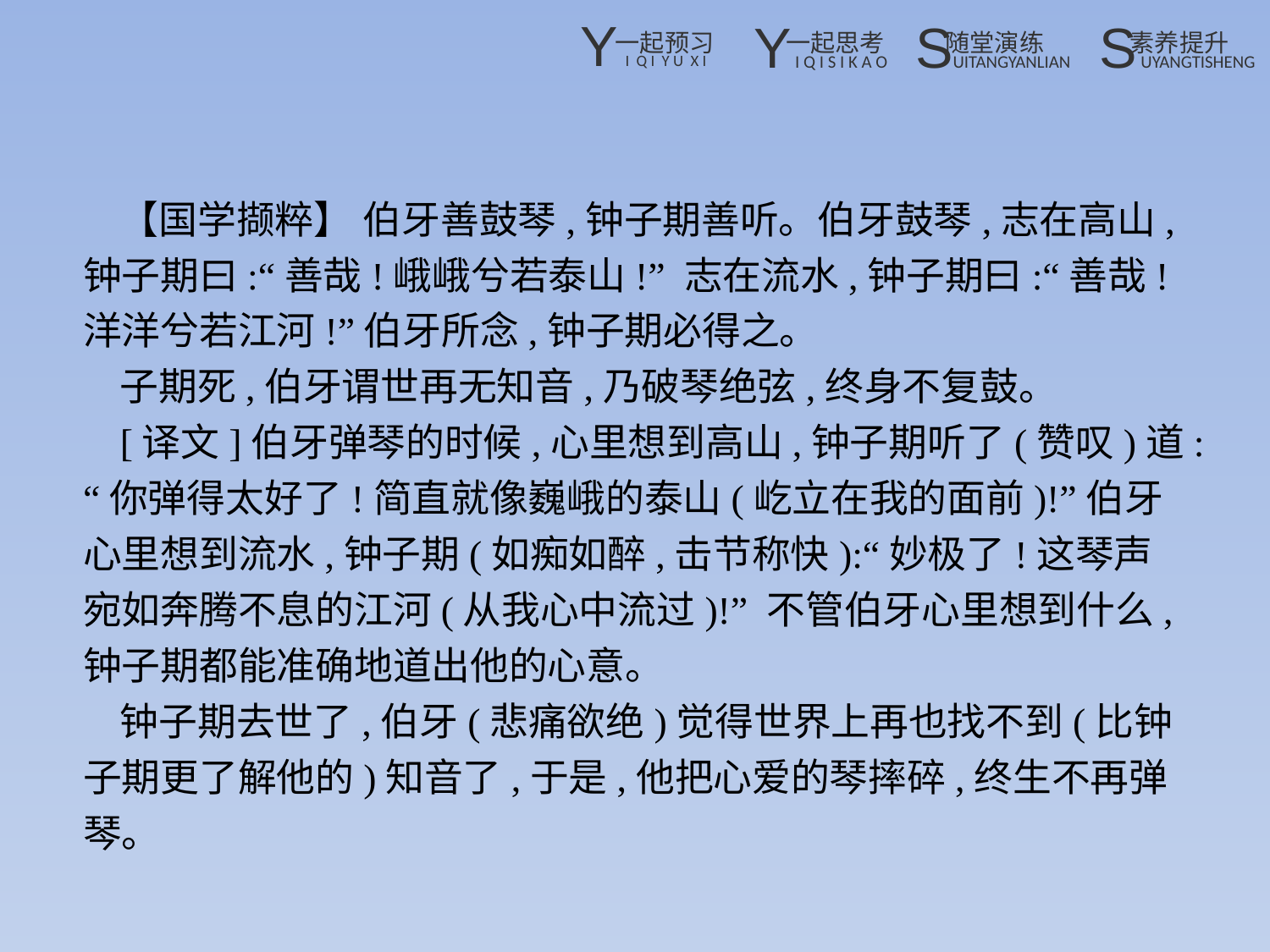

【国学撷粹】 伯牙善鼓琴,钟子期善听。伯牙鼓琴,志在高山,钟子期曰:“善哉!峨峨兮若泰山!” 志在流水,钟子期曰:“善哉!洋洋兮若江河!”伯牙所念,钟子期必得之。
子期死,伯牙谓世再无知音,乃破琴绝弦,终身不复鼓。
[译文]伯牙弹琴的时候,心里想到高山,钟子期听了(赞叹)道:“你弹得太好了!简直就像巍峨的泰山(屹立在我的面前)!”伯牙心里想到流水,钟子期(如痴如醉,击节称快):“妙极了!这琴声宛如奔腾不息的江河(从我心中流过)!” 不管伯牙心里想到什么,钟子期都能准确地道出他的心意。
钟子期去世了,伯牙(悲痛欲绝)觉得世界上再也找不到(比钟子期更了解他的)知音了,于是,他把心爱的琴摔碎,终生不再弹琴。